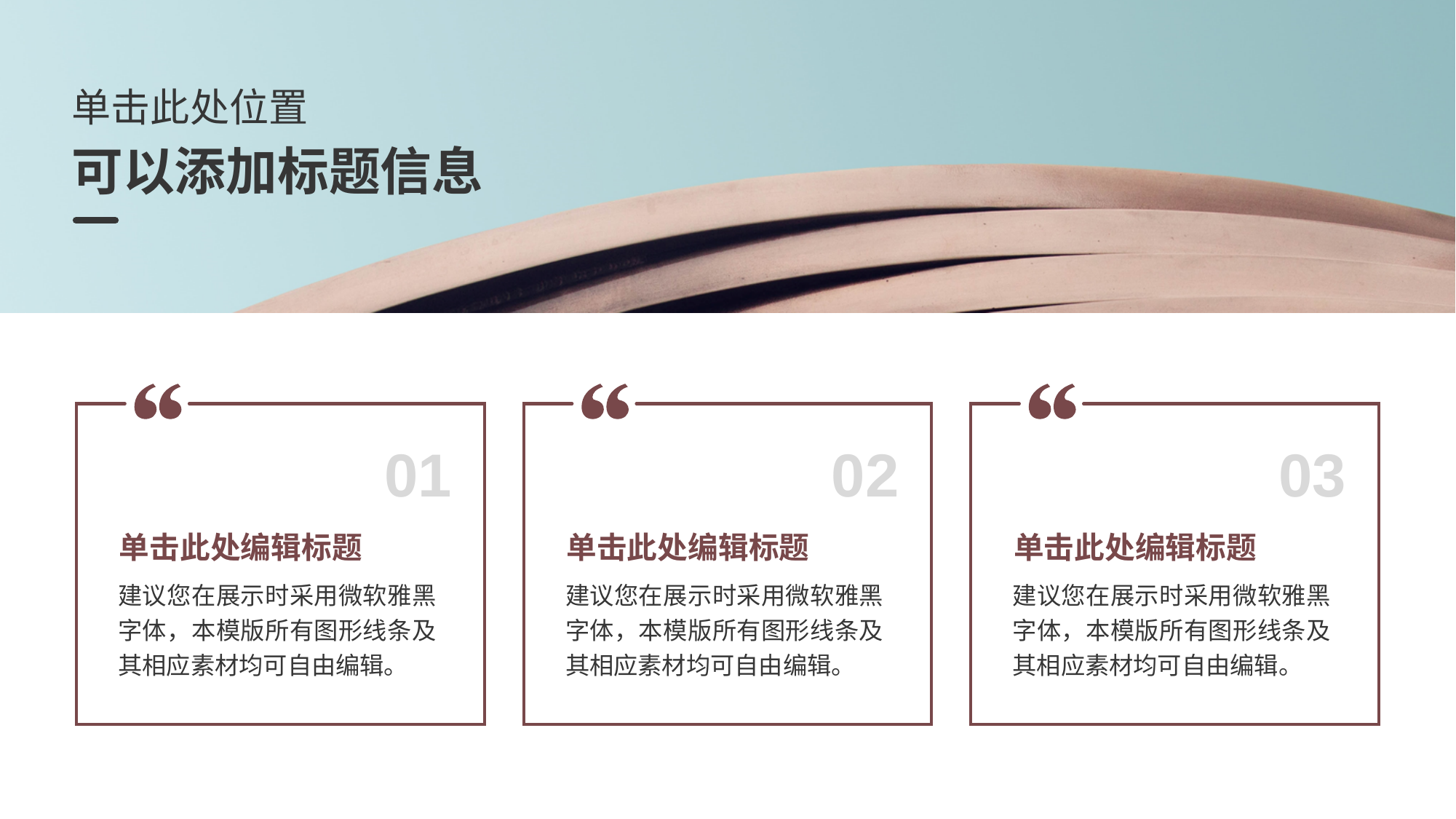

单击此处位置
可以添加标题信息

01
02
03
单击此处编辑标题
单击此处编辑标题
单击此处编辑标题
建议您在展示时采用微软雅黑字体，本模版所有图形线条及其相应素材均可自由编辑。
建议您在展示时采用微软雅黑字体，本模版所有图形线条及其相应素材均可自由编辑。
建议您在展示时采用微软雅黑字体，本模版所有图形线条及其相应素材均可自由编辑。